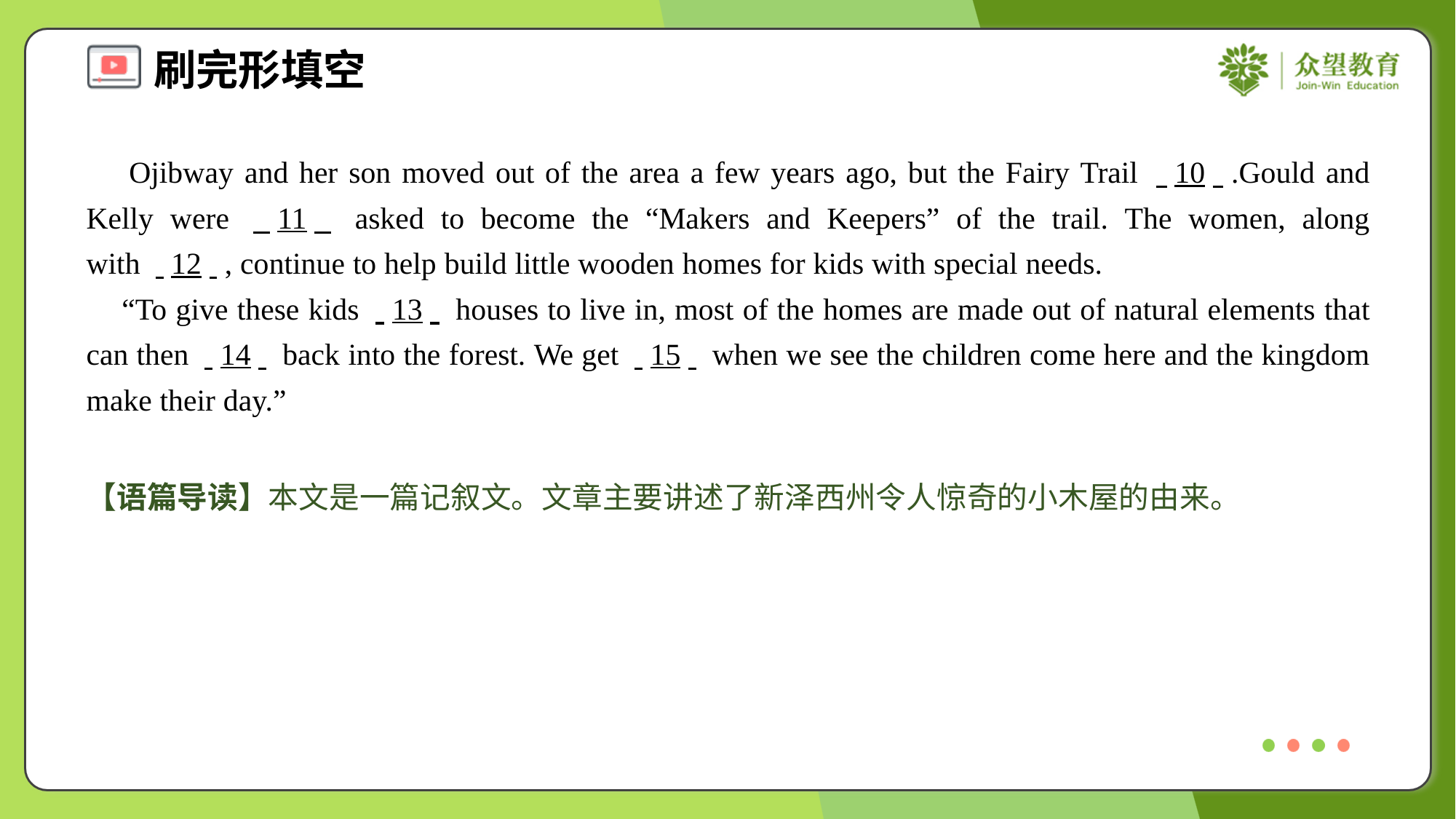

Ojibway and her son moved out of the area a few years ago, but the Fairy Trail . .10. ..Gould and Kelly were . .11. . asked to become the “Makers and Keepers” of the trail. The women, along with . .12. ., continue to help build little wooden homes for kids with special needs.
    “To give these kids . .13. . houses to live in, most of the homes are made out of natural elements that can then . .14. . back into the forest. We get . .15. . when we see the children come here and the kingdom make their day.”
【语篇导读】本文是一篇记叙文。文章主要讲述了新泽西州令人惊奇的小木屋的由来。